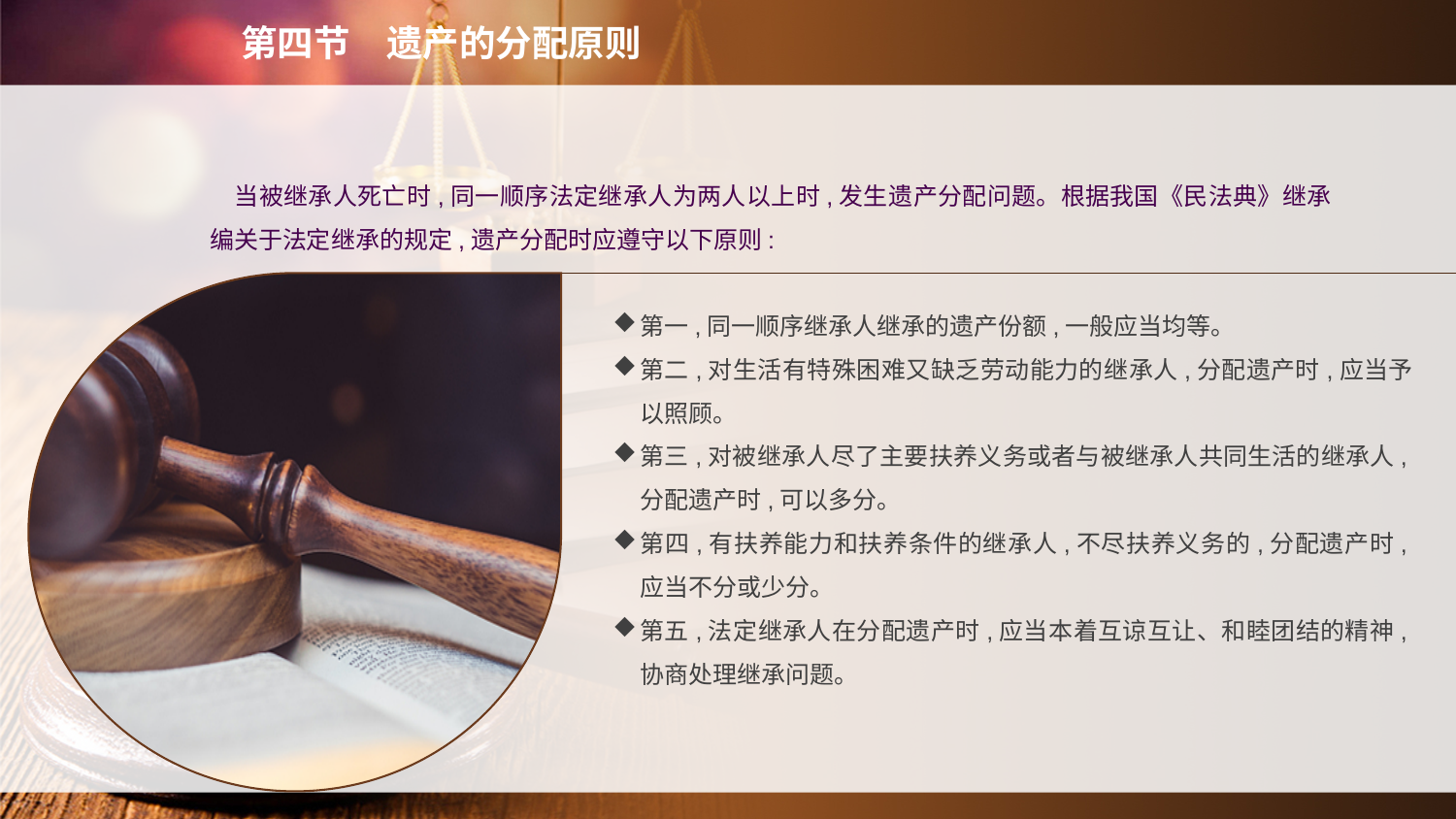

第四节　遗产的分配原则
　当被继承人死亡时,同一顺序法定继承人为两人以上时,发生遗产分配问题。根据我国《民法典》继承编关于法定继承的规定,遗产分配时应遵守以下原则:

第一,同一顺序继承人继承的遗产份额,一般应当均等。
第二,对生活有特殊困难又缺乏劳动能力的继承人,分配遗产时,应当予以照顾。
第三,对被继承人尽了主要扶养义务或者与被继承人共同生活的继承人,分配遗产时,可以多分。
第四,有扶养能力和扶养条件的继承人,不尽扶养义务的,分配遗产时,应当不分或少分。
第五,法定继承人在分配遗产时,应当本着互谅互让、和睦团结的精神,协商处理继承问题。